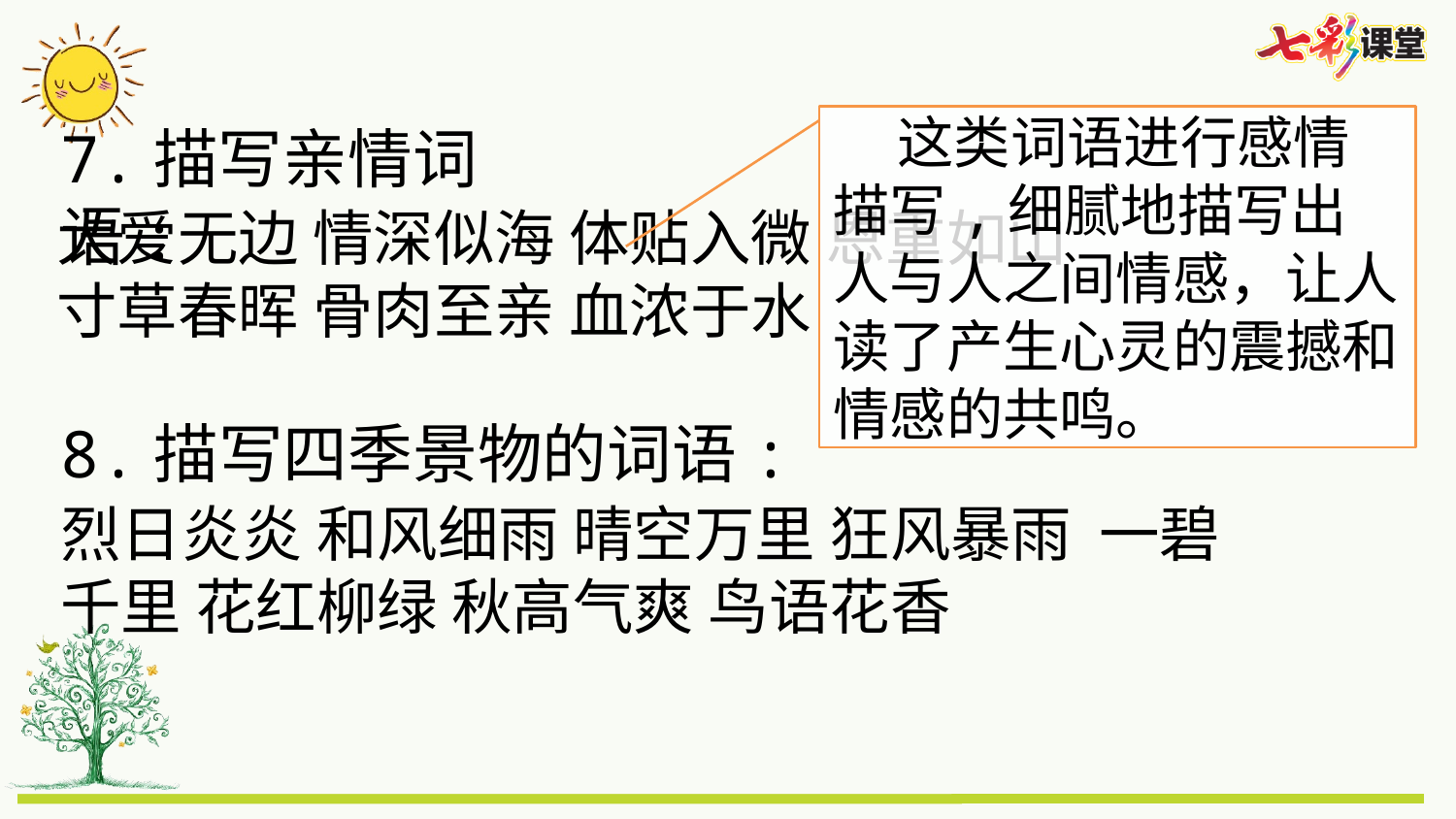

这类词语进行感情描写,细腻地描写出人与人之间情感，让人读了产生心灵的震撼和情感的共鸣。
7.描写亲情词语:
大爱无边 情深似海 体贴入微 恩重如山
寸草春晖 骨肉至亲 血浓于水
8.描写四季景物的词语:
烈日炎炎 和风细雨 晴空万里 狂风暴雨  一碧千里 花红柳绿 秋高气爽 鸟语花香